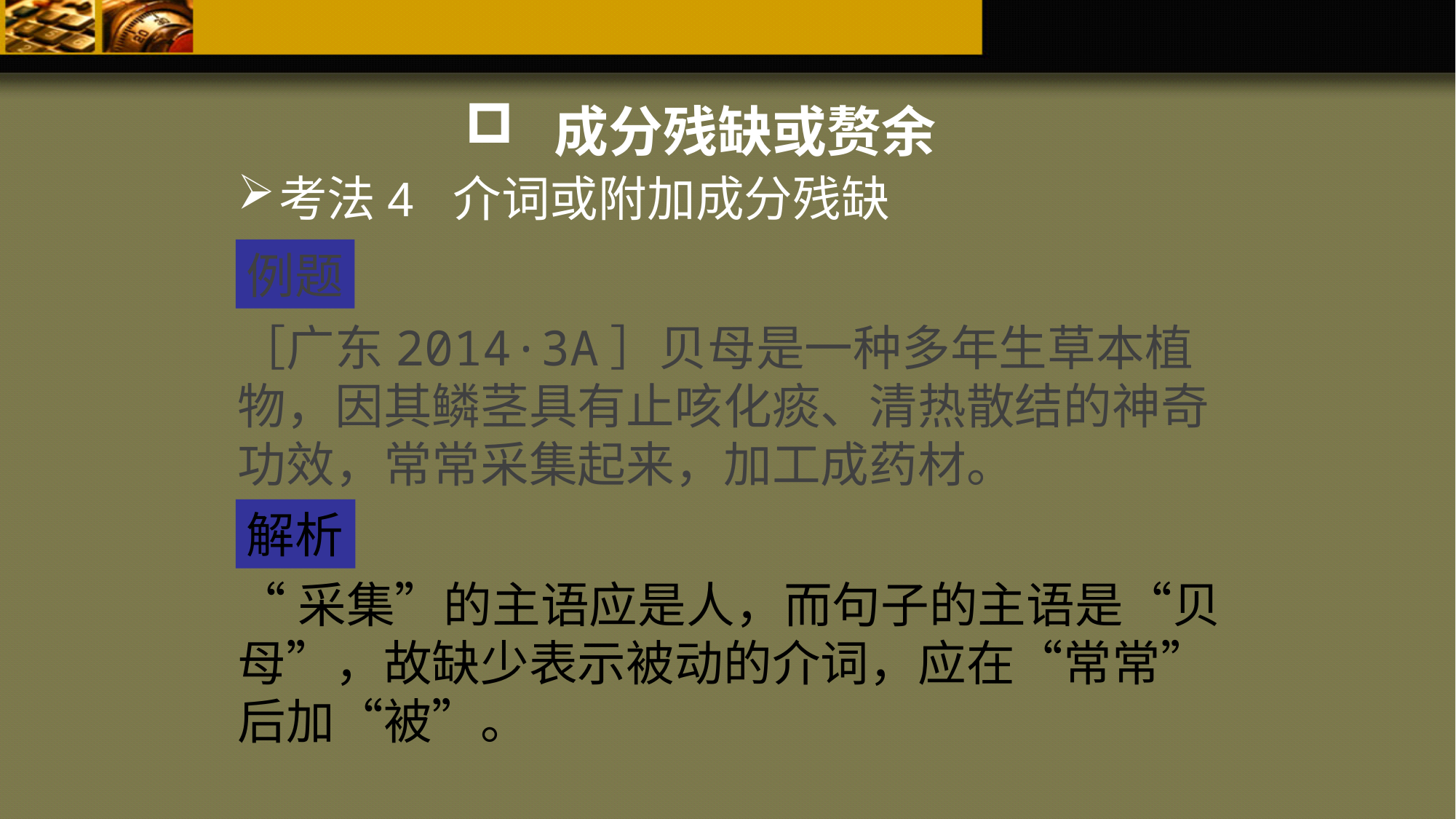

成分残缺或赘余
考法4  介词或附加成分残缺
例题
［广东2014·3A］贝母是一种多年生草本植物，因其鳞茎具有止咳化痰、清热散结的神奇功效，常常采集起来，加工成药材。
解析
“采集”的主语应是人，而句子的主语是“贝母”，故缺少表示被动的介词，应在“常常”后加“被”。